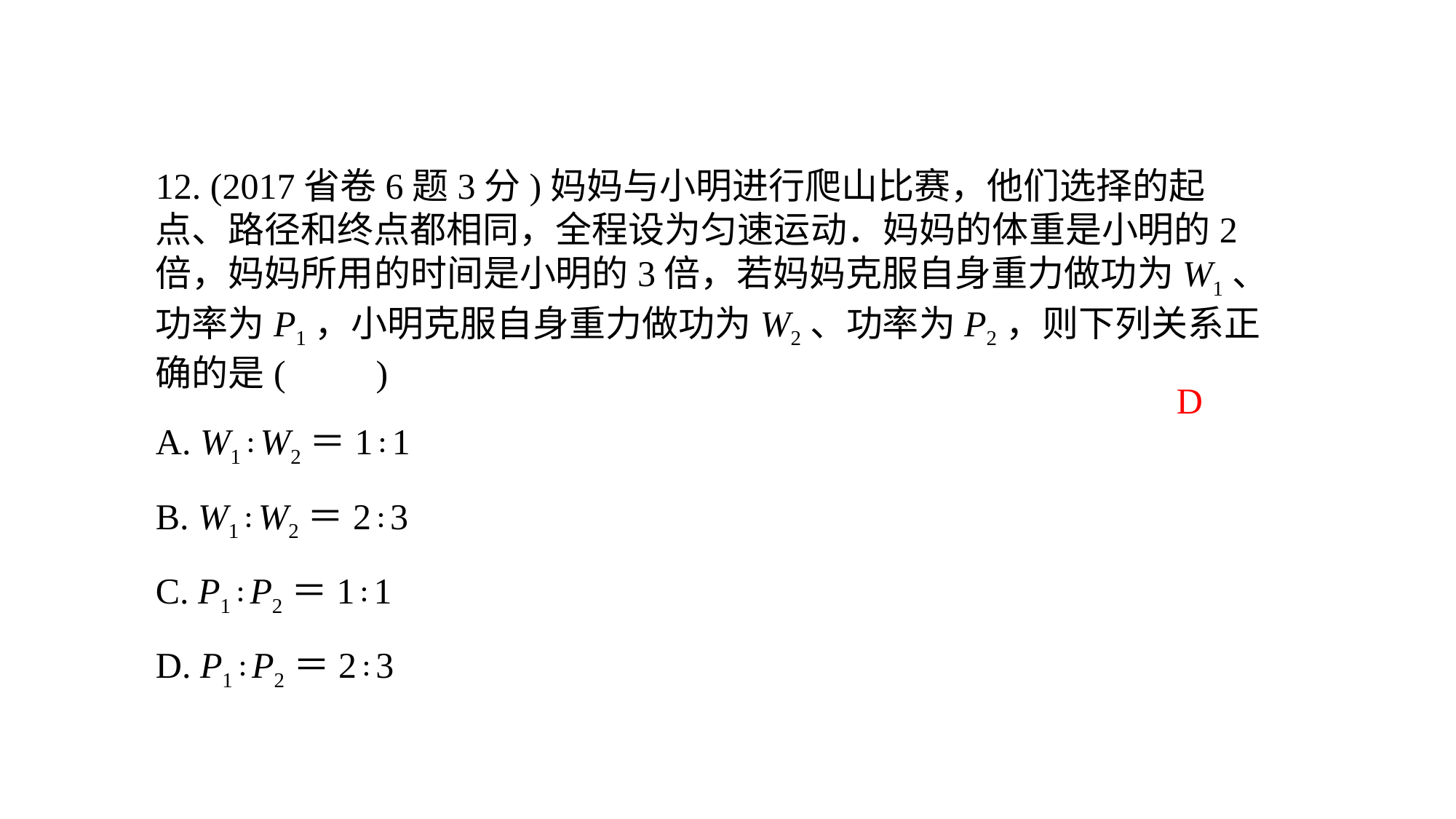

12. (2017省卷6题3分)妈妈与小明进行爬山比赛，他们选择的起点、路径和终点都相同，全程设为匀速运动．妈妈的体重是小明的2倍，妈妈所用的时间是小明的3倍，若妈妈克服自身重力做功为W1、功率为P1，小明克服自身重力做功为W2、功率为P2，则下列关系正确的是(　　)A. W1∶W2＝1∶1
B. W1∶W2＝2∶3
C. P1∶P2＝1∶1
D. P1∶P2＝2∶3
D